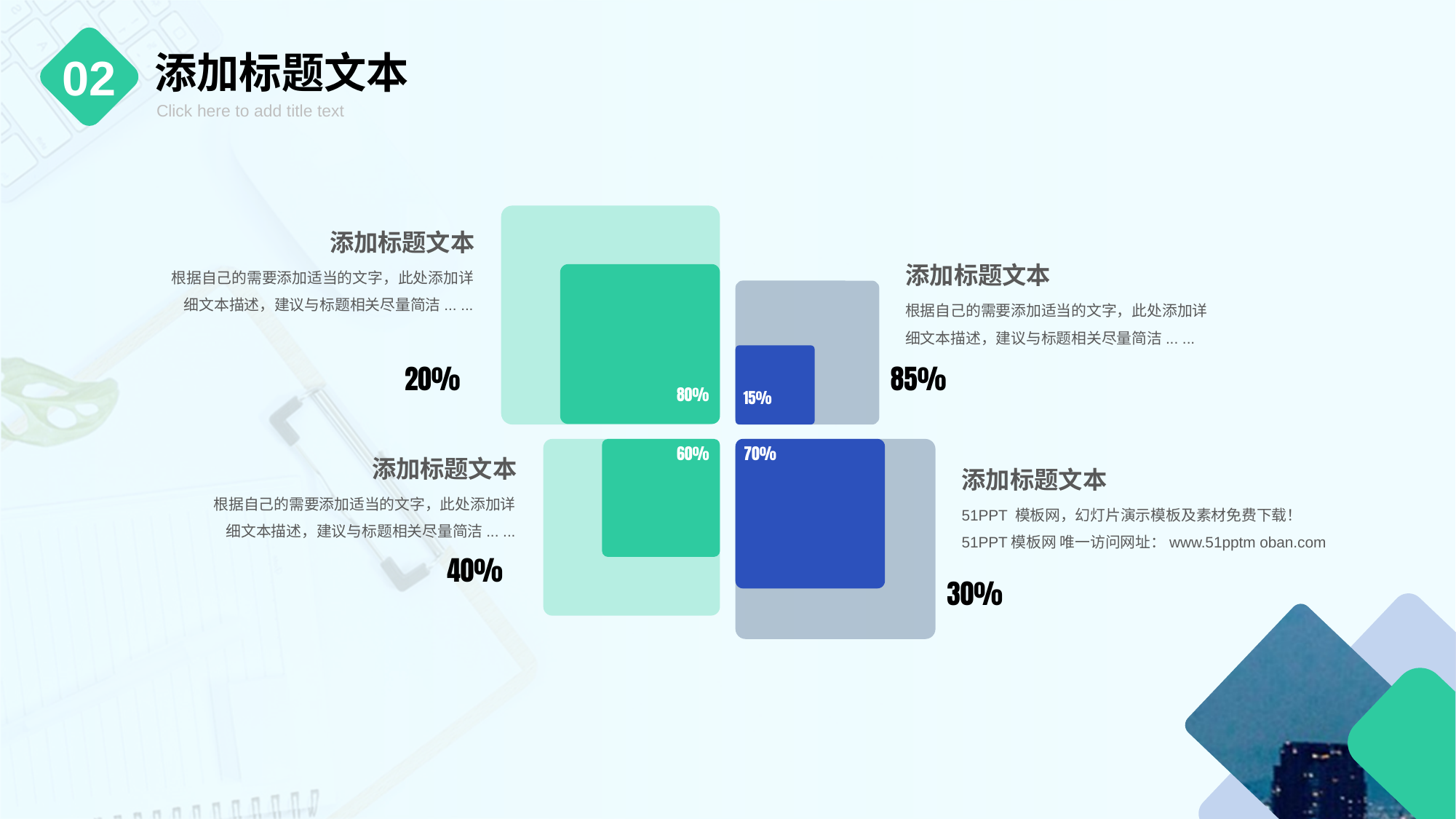

添加标题文本
02
Click here to add title text

添加标题文本
根据自己的需要添加适当的文字，此处添加详细文本描述，建议与标题相关尽量简洁... ...
添加标题文本
根据自己的需要添加适当的文字，此处添加详细文本描述，建议与标题相关尽量简洁... ...

20%
85%
15%
80%

70%
60%
添加标题文本
根据自己的需要添加适当的文字，此处添加详细文本描述，建议与标题相关尽量简洁... ...
添加标题文本
51PPT 模板网，幻灯片演示模板及素材免费下载！
51PPT模板网 唯一访问网址：www.51pptm oban.com
40%
30%